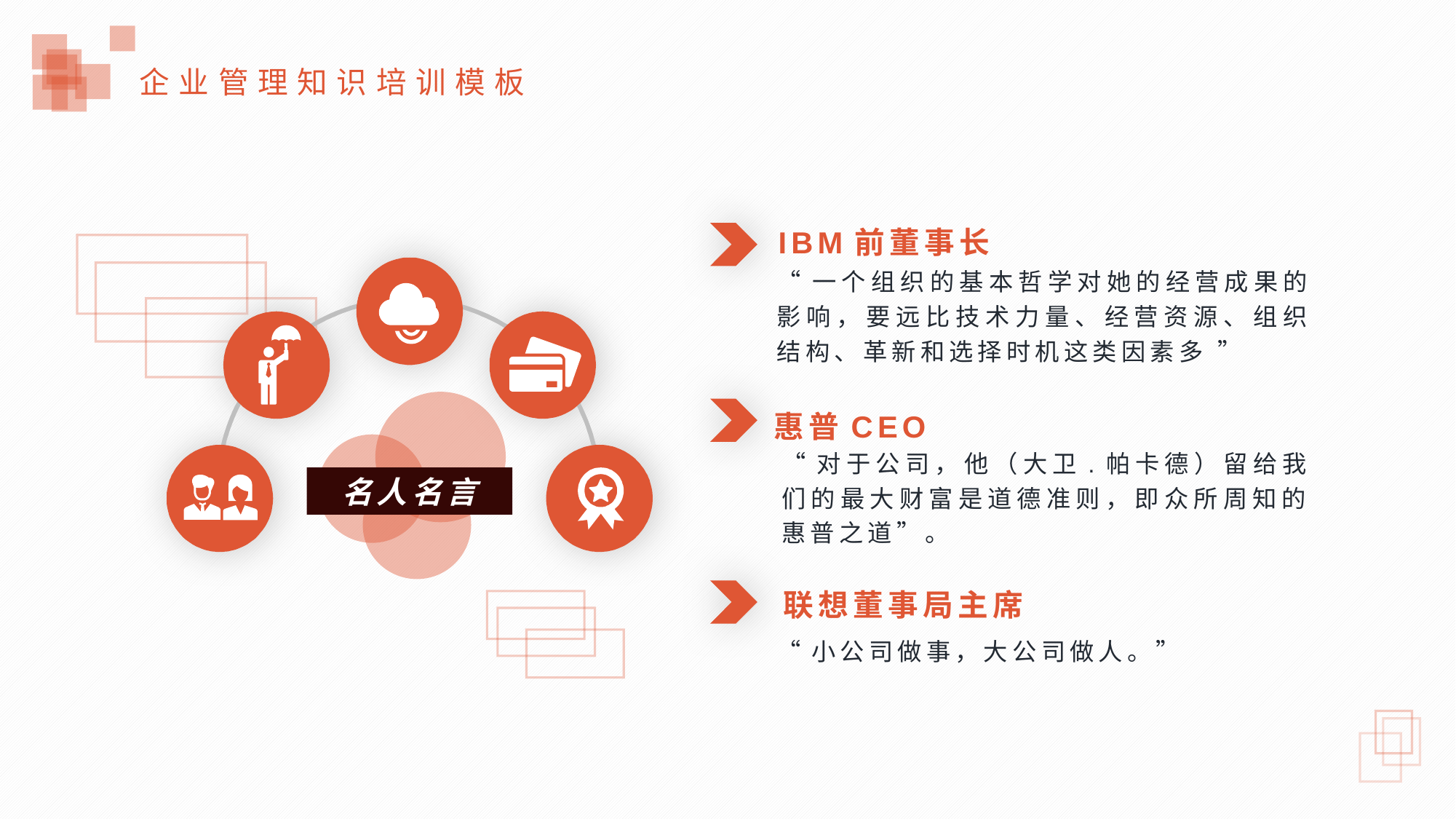

IBM前董事长
“一个组织的基本哲学对她的经营成果的影响，要远比技术力量、经营资源、组织结构、革新和选择时机这类因素多 ”

名人名言

惠普CEO
“对于公司，他（大卫.帕卡德）留给我们的最大财富是道德准则，即众所周知的惠普之道”。

联想董事局主席
“小公司做事，大公司做人。”